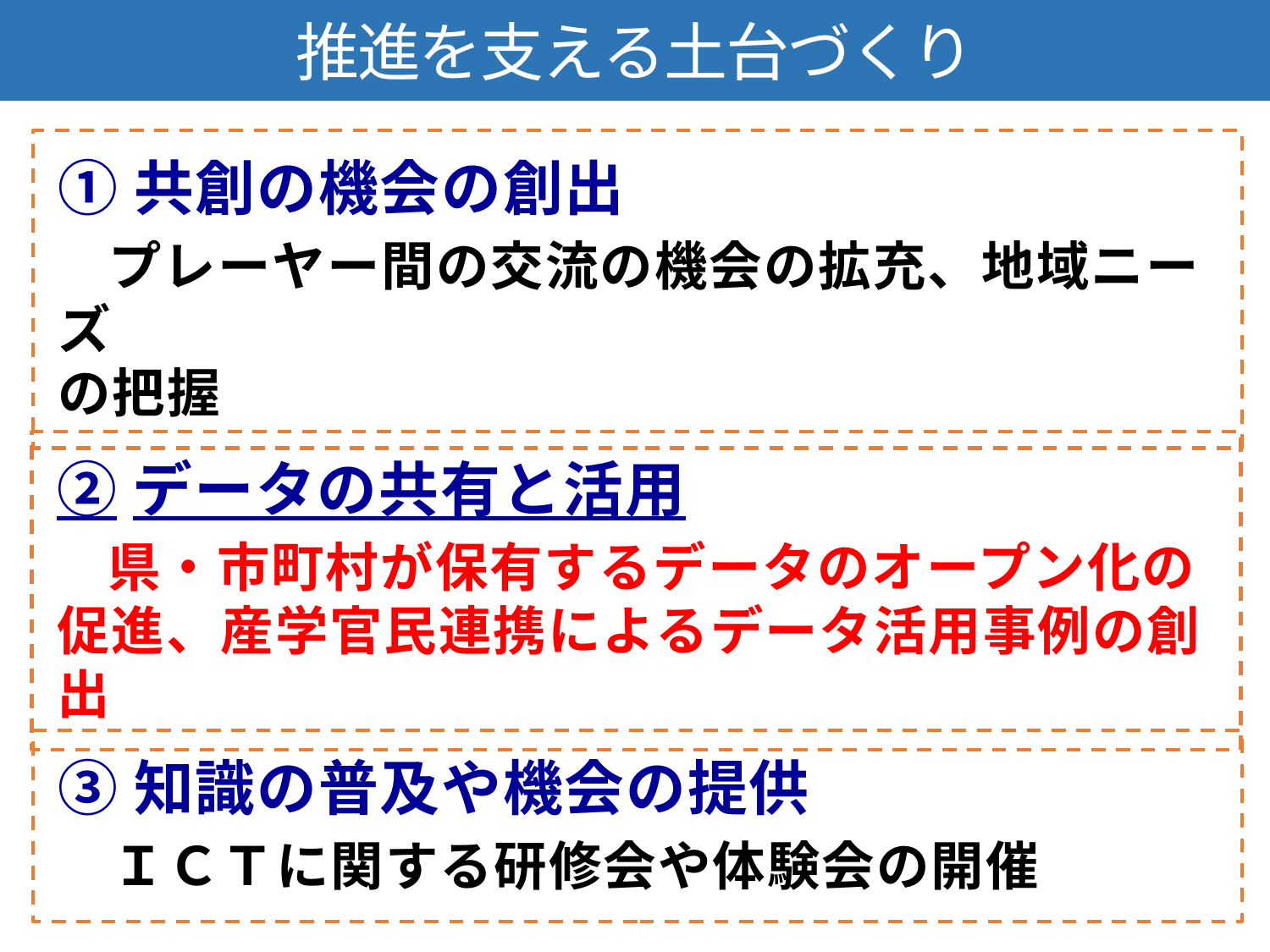

推進を支える土台づくり
①共創の機会の創出
　プレーヤー間の交流の機会の拡充、地域ニーズ
の把握
②データの共有と活用
　県・市町村が保有するデータのオープン化の促進、産学官民連携によるデータ活用事例の創出
③知識の普及や機会の提供
　ＩＣＴに関する研修会や体験会の開催